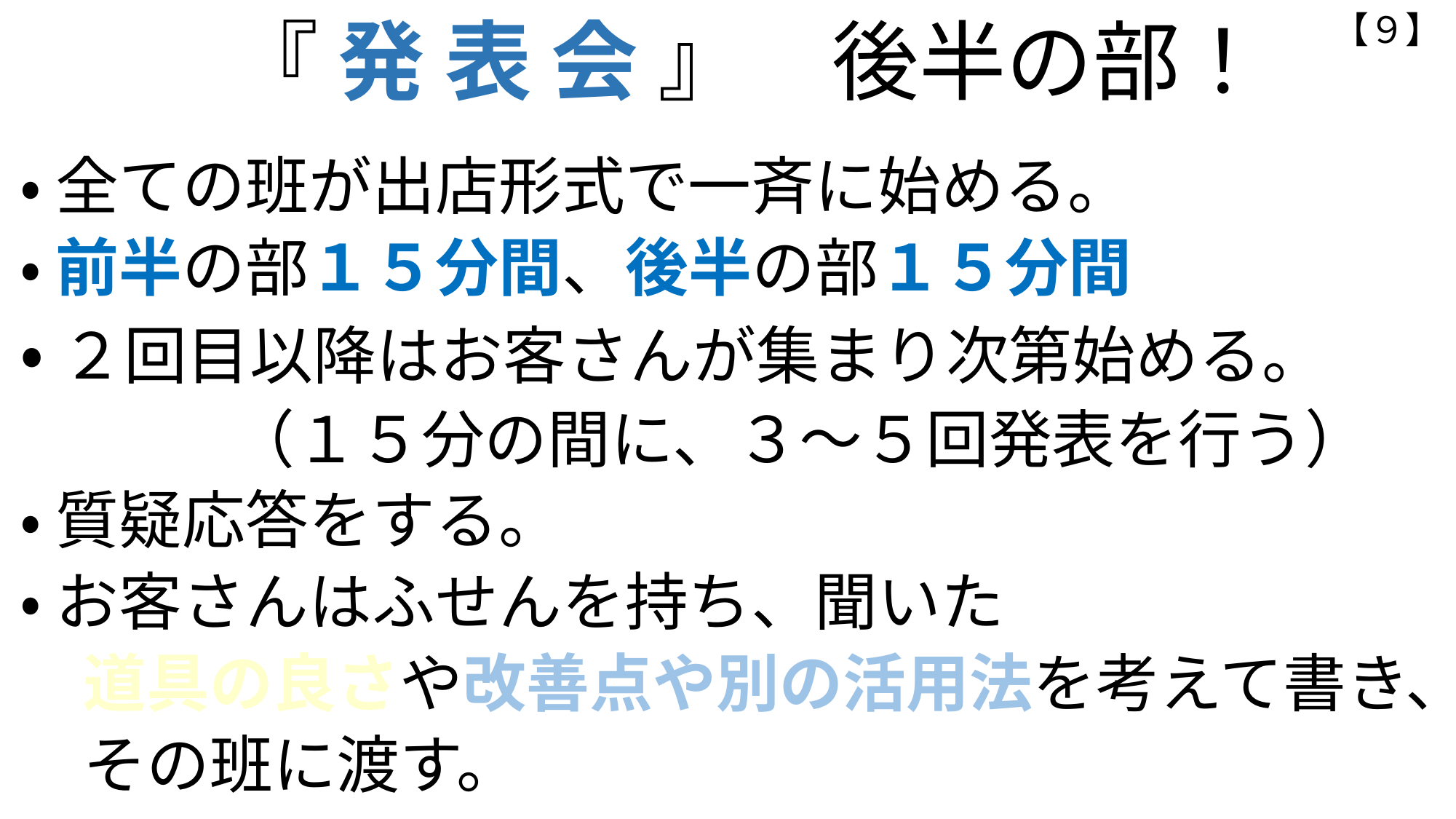

【９】
 『 発 表 会 』　後半の部！

・ 全ての班が出店形式で一斉に始める。
・ 前半の部１５分間、後半の部１５分間
・ ２回目以降はお客さんが集まり次第始める。
　     　 （１５分の間に、３～５回発表を行う）
・ 質疑応答をする。
・ お客さんはふせんを持ち、聞いた
　道具の良さや改善点や別の活用法を考えて書き、
　その班に渡す。